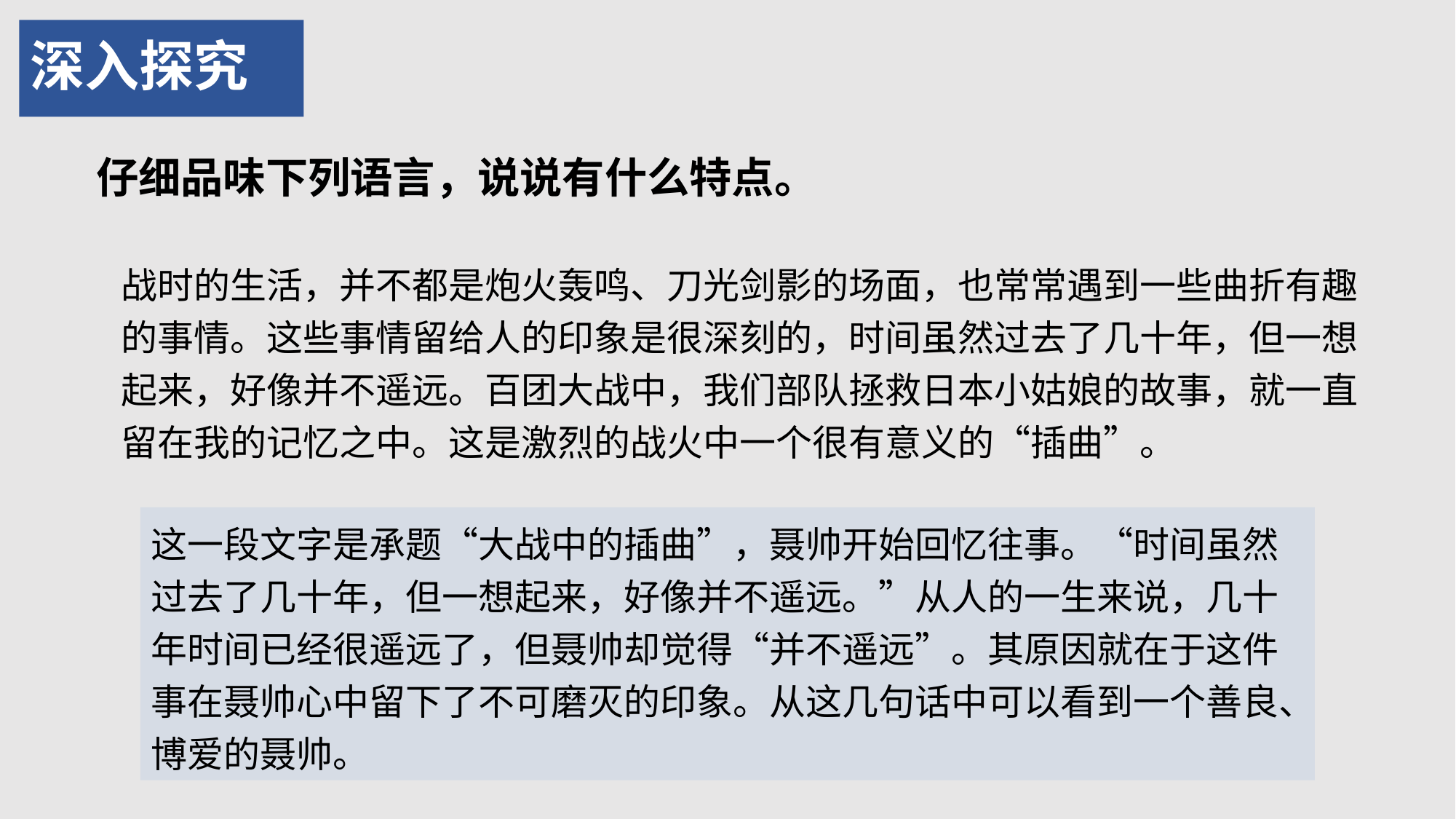

# 深入探究
仔细品味下列语言，说说有什么特点。
战时的生活，并不都是炮火轰鸣、刀光剑影的场面，也常常遇到一些曲折有趣的事情。这些事情留给人的印象是很深刻的，时间虽然过去了几十年，但一想起来，好像并不遥远。百团大战中，我们部队拯救日本小姑娘的故事，就一直留在我的记忆之中。这是激烈的战火中一个很有意义的“插曲”。
这一段文字是承题“大战中的插曲”，聂帅开始回忆往事。“时间虽然过去了几十年，但一想起来，好像并不遥远。”从人的一生来说，几十年时间已经很遥远了，但聂帅却觉得“并不遥远”。其原因就在于这件事在聂帅心中留下了不可磨灭的印象。从这几句话中可以看到一个善良、博爱的聂帅。